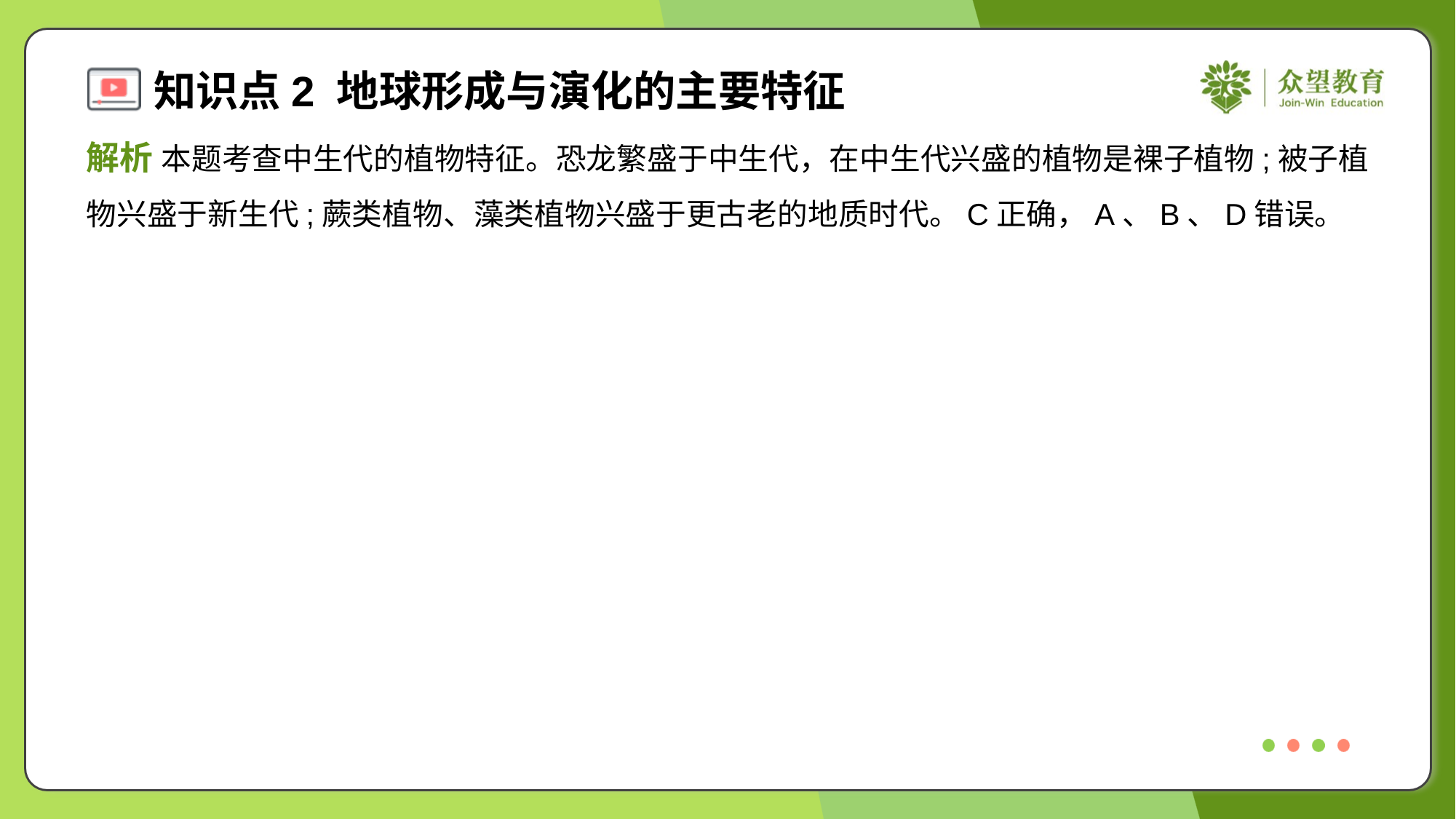

解析 本题考查中生代的植物特征。恐龙繁盛于中生代，在中生代兴盛的植物是裸子植物;被子植
物兴盛于新生代;蕨类植物、藻类植物兴盛于更古老的地质时代。C正确，A、B、D错误。